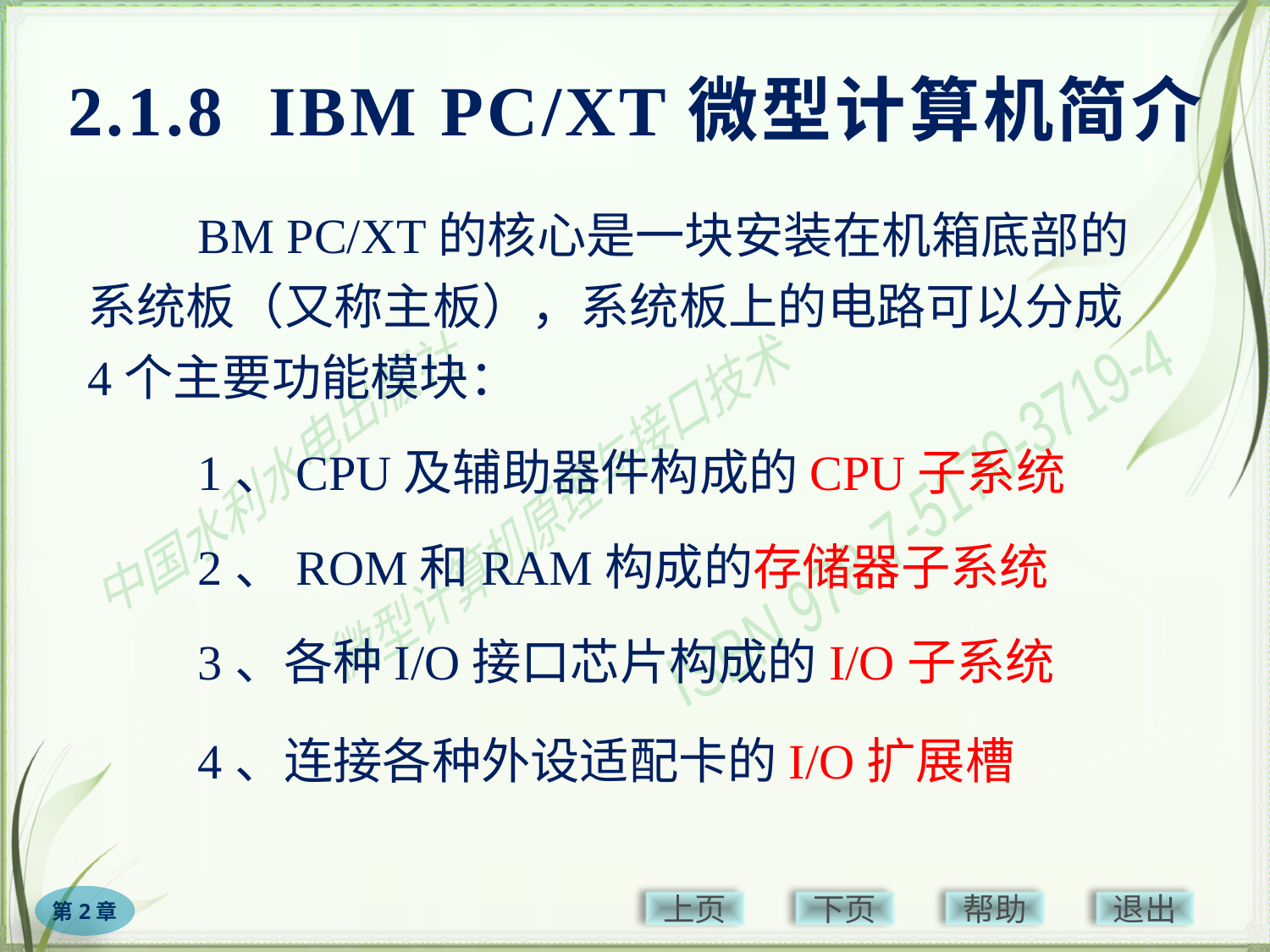

# 2.1.8  IBM PC/XT微型计算机简介
　　BM PC/XT的核心是一块安装在机箱底部的系统板（又称主板），系统板上的电路可以分成4个主要功能模块：
　　1、CPU及辅助器件构成的CPU子系统

　　2、ROM和RAM构成的存储器子系统
　　3、各种I/O接口芯片构成的I/O子系统
　　4、连接各种外设适配卡的I/O扩展槽